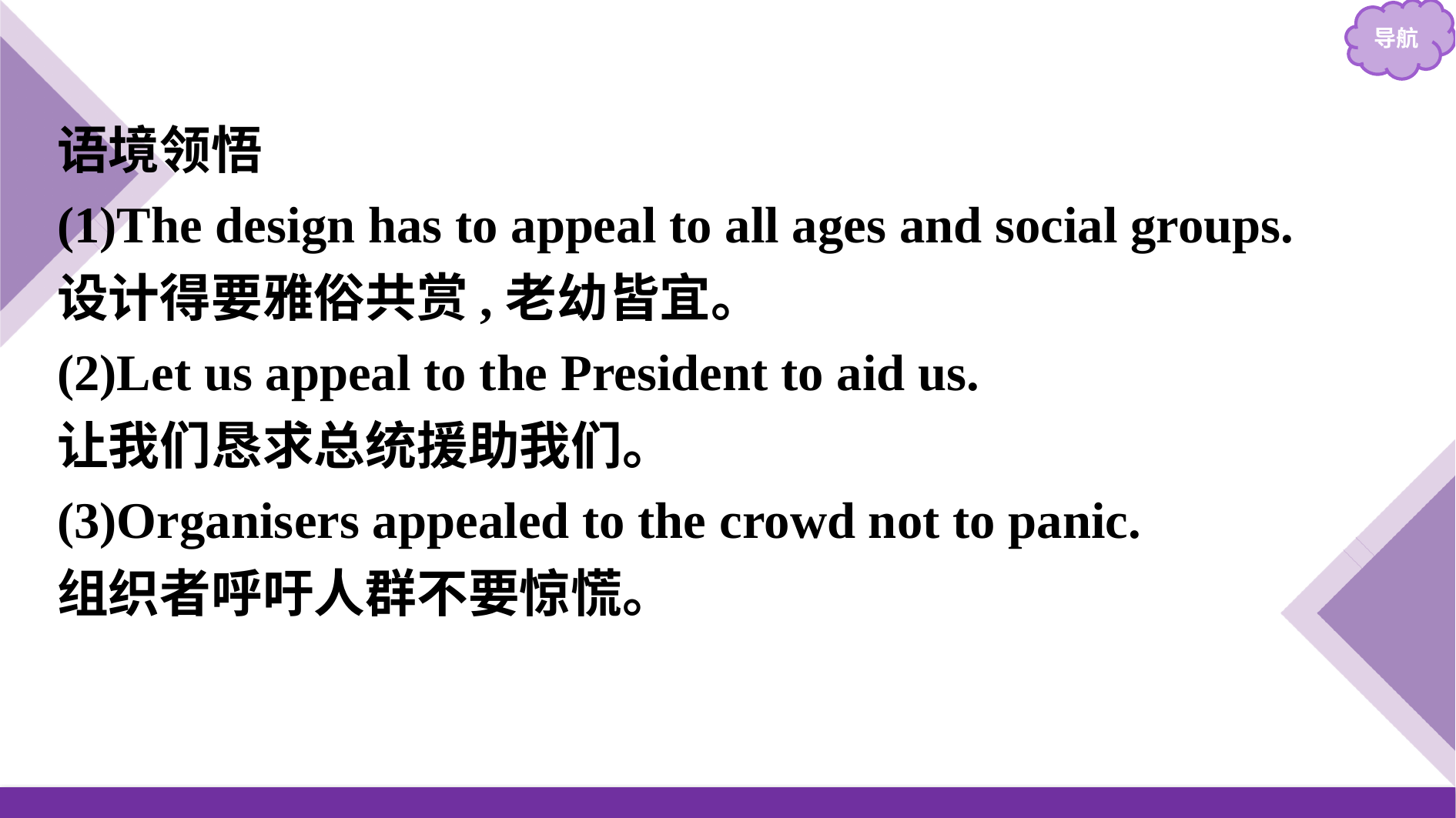

语境领悟
(1)The design has to appeal to all ages and social groups.
设计得要雅俗共赏,老幼皆宜。
(2)Let us appeal to the President to aid us.
让我们恳求总统援助我们。
(3)Organisers appealed to the crowd not to panic.
组织者呼吁人群不要惊慌。